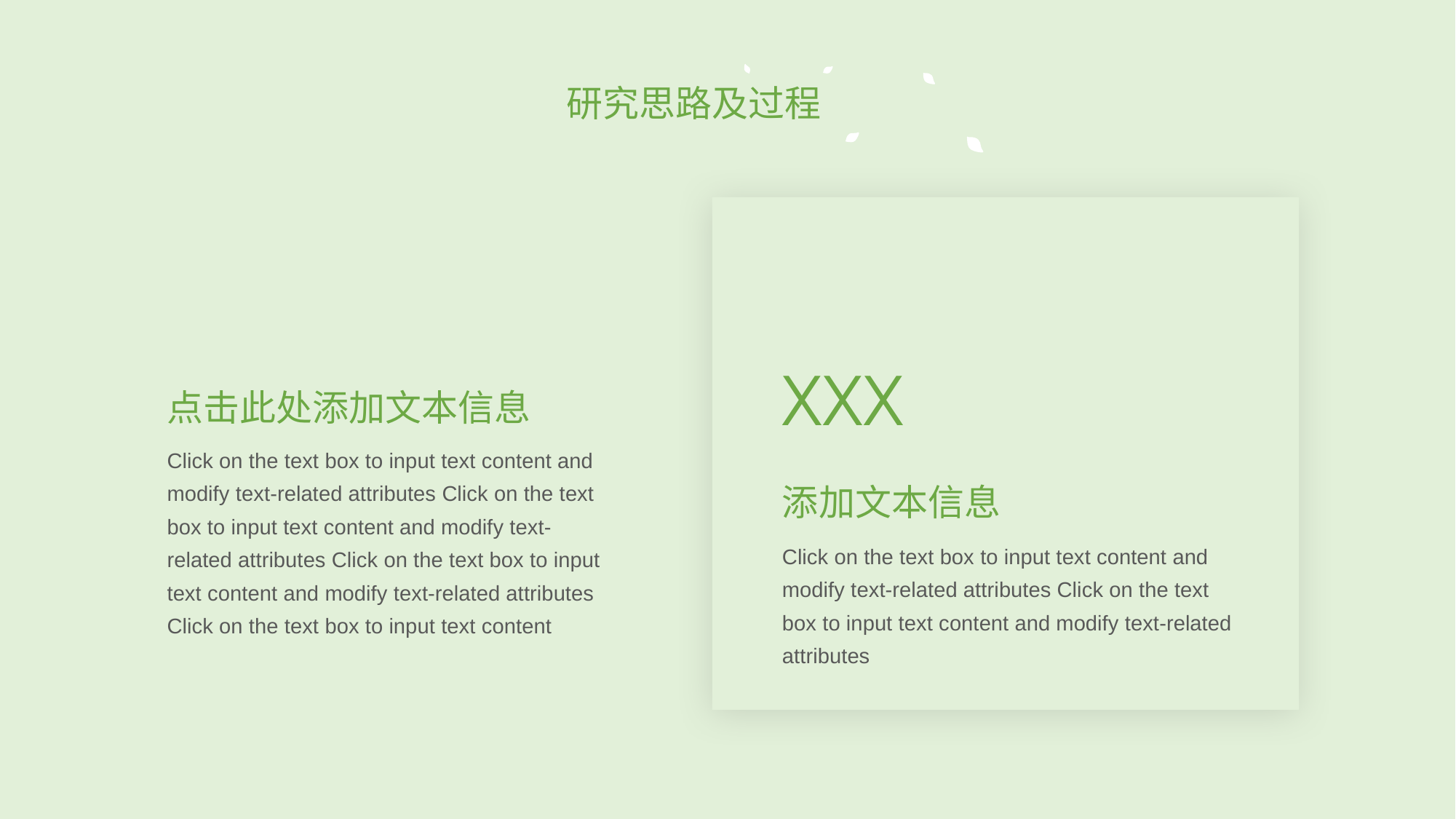

研究思路及过程

XXX
点击此处添加文本信息
Click on the text box to input text content and modify text-related attributes Click on the text box to input text content and modify text-related attributes Click on the text box to input text content and modify text-related attributes Click on the text box to input text content
添加文本信息
Click on the text box to input text content and modify text-related attributes Click on the text box to input text content and modify text-related attributes